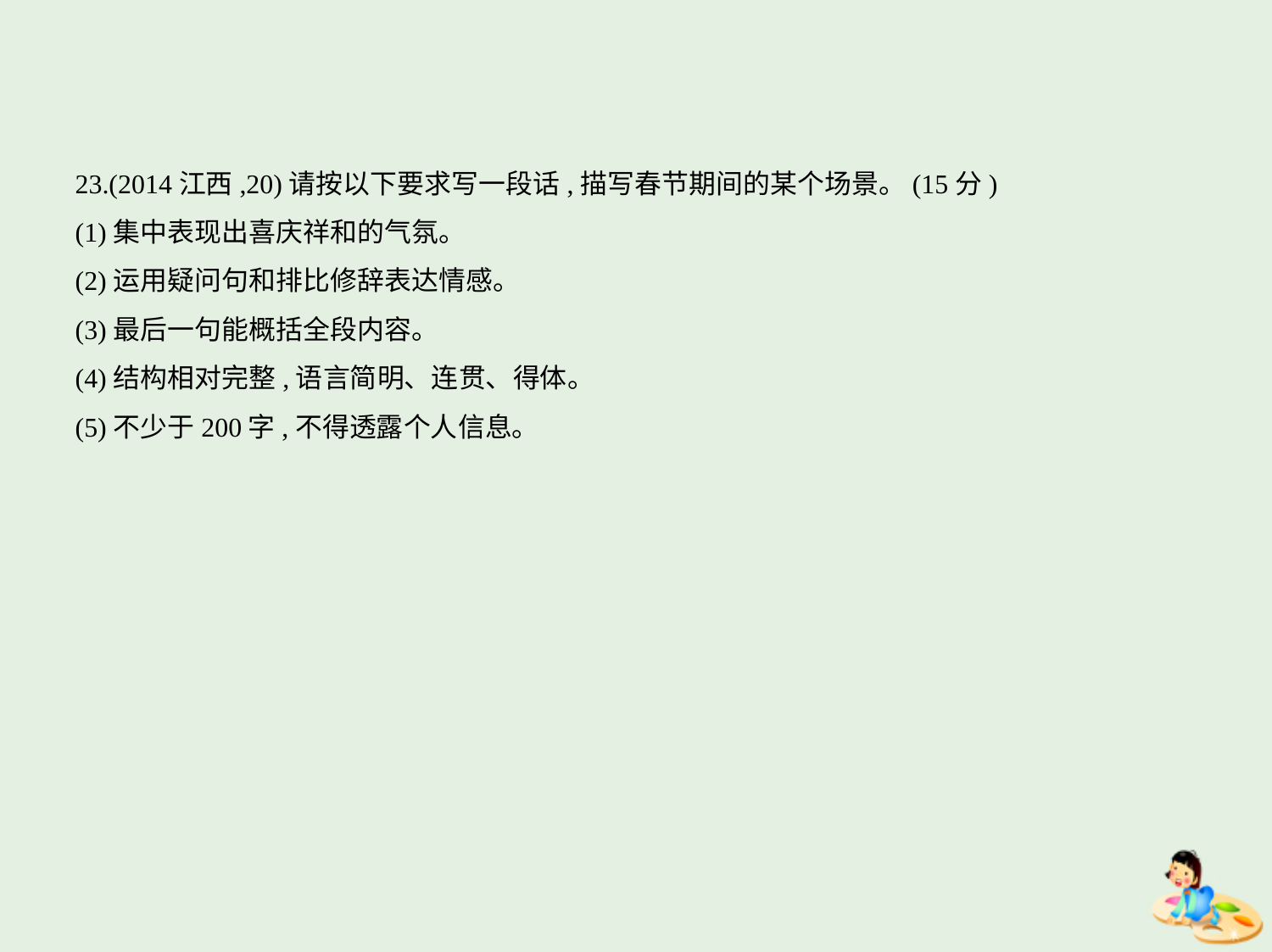

23.(2014江西,20)请按以下要求写一段话,描写春节期间的某个场景。(15分)
(1)集中表现出喜庆祥和的气氛。
(2)运用疑问句和排比修辞表达情感。
(3)最后一句能概括全段内容。
(4)结构相对完整,语言简明、连贯、得体。
(5)不少于200字,不得透露个人信息。